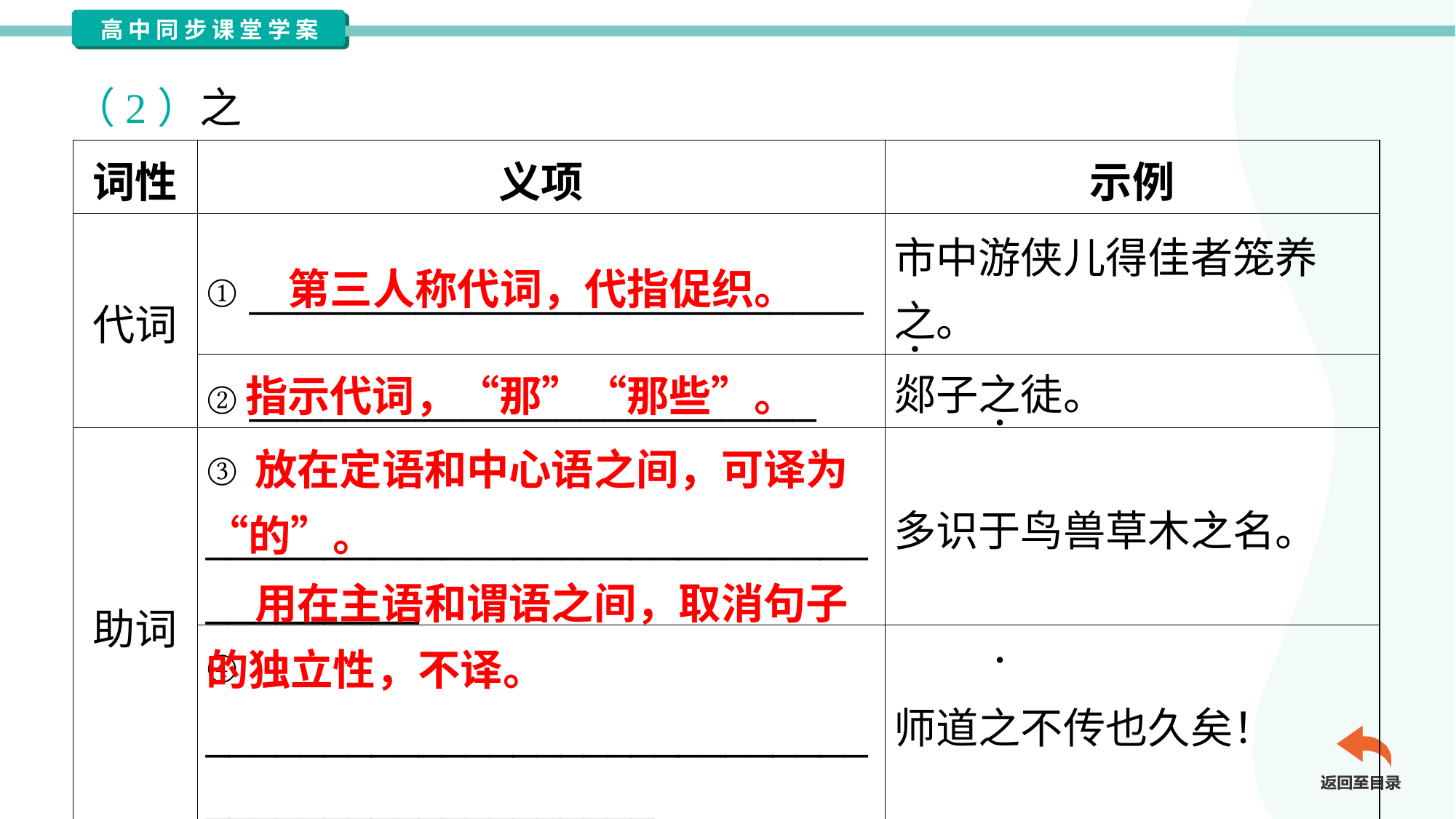

（2）之
| 词性 | 义项 | 示例 |
| --- | --- | --- |
| 代词 | ① \_\_\_\_\_\_\_\_\_\_\_\_\_\_\_\_\_\_\_\_\_\_\_\_\_\_ | 市中游侠儿得佳者笼养 之。 |
|  | ② \_\_\_\_\_\_\_\_\_\_\_\_\_\_\_\_\_\_\_\_\_\_\_\_ | 郯子之徒。 |
第三人称代词，代指促织。

指示代词，“那”“那些”。

| 助词 | ③ \_\_\_\_\_\_\_\_\_\_\_\_\_\_\_\_\_\_\_\_\_\_\_\_\_\_\_\_ \_\_\_\_\_\_\_\_\_ | 多识于鸟兽草木之名。 |
| --- | --- | --- |
|  | ④ \_\_\_\_\_\_\_\_\_\_\_\_\_\_\_\_\_\_\_\_\_\_\_\_\_\_\_\_ \_\_\_\_\_\_\_\_\_\_\_\_\_\_\_\_\_\_\_ | 师道之不传也久矣！ |
    放在定语和中心语之间，可译为“的”。

    用在主语和谓语之间，取消句子的独立性，不译。